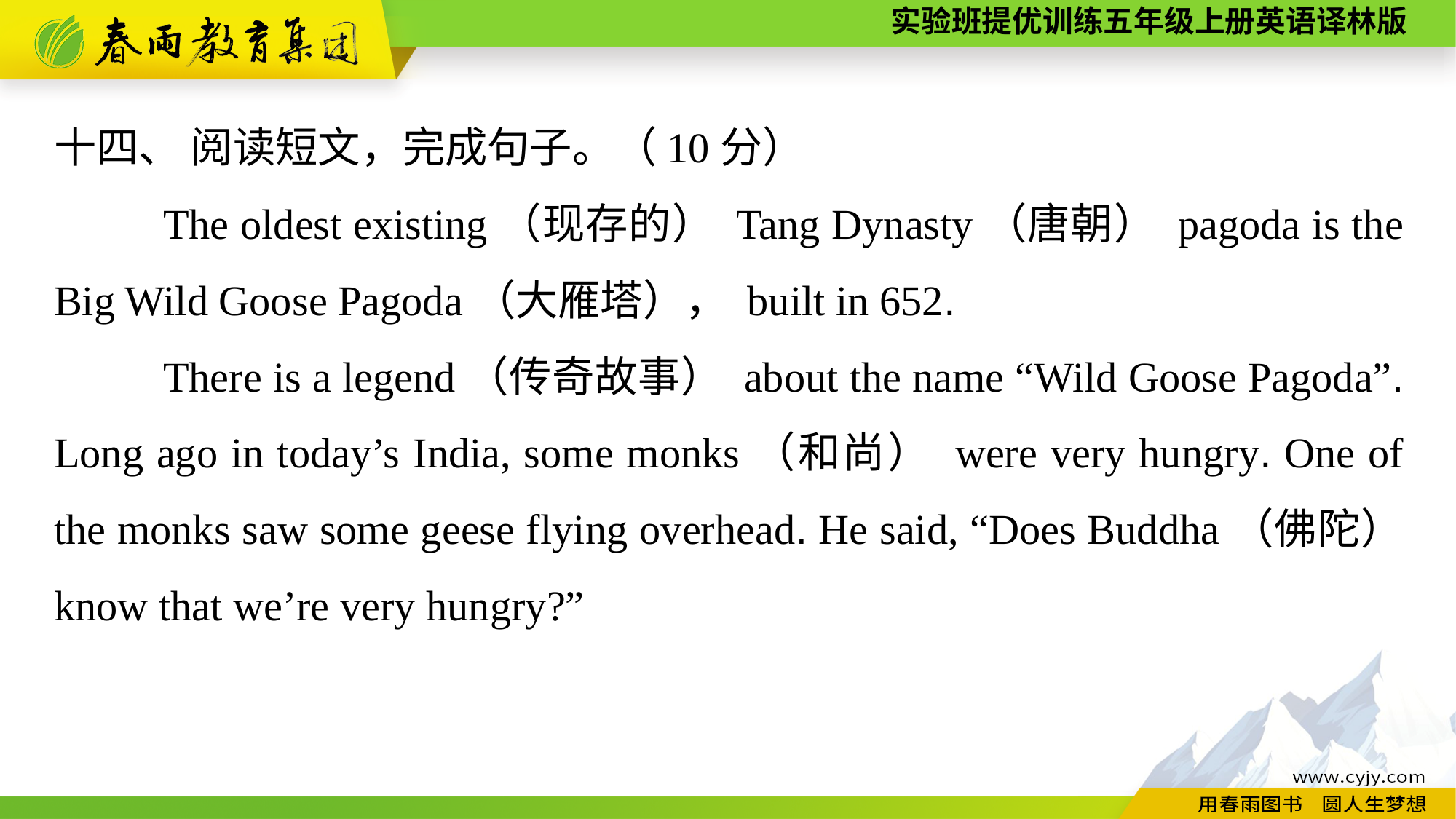

十四、 阅读短文，完成句子。（10分）
	The oldest existing（现存的） Tang Dynasty（唐朝） pagoda is the Big Wild Goose Pagoda（大雁塔）， built in 652.
	There is a legend（传奇故事） about the name “Wild Goose Pagoda”. Long ago in today’s India, some monks（和尚） were very hungry. One of the monks saw some geese flying overhead. He said, “Does Buddha（佛陀） know that we’re very hungry?”